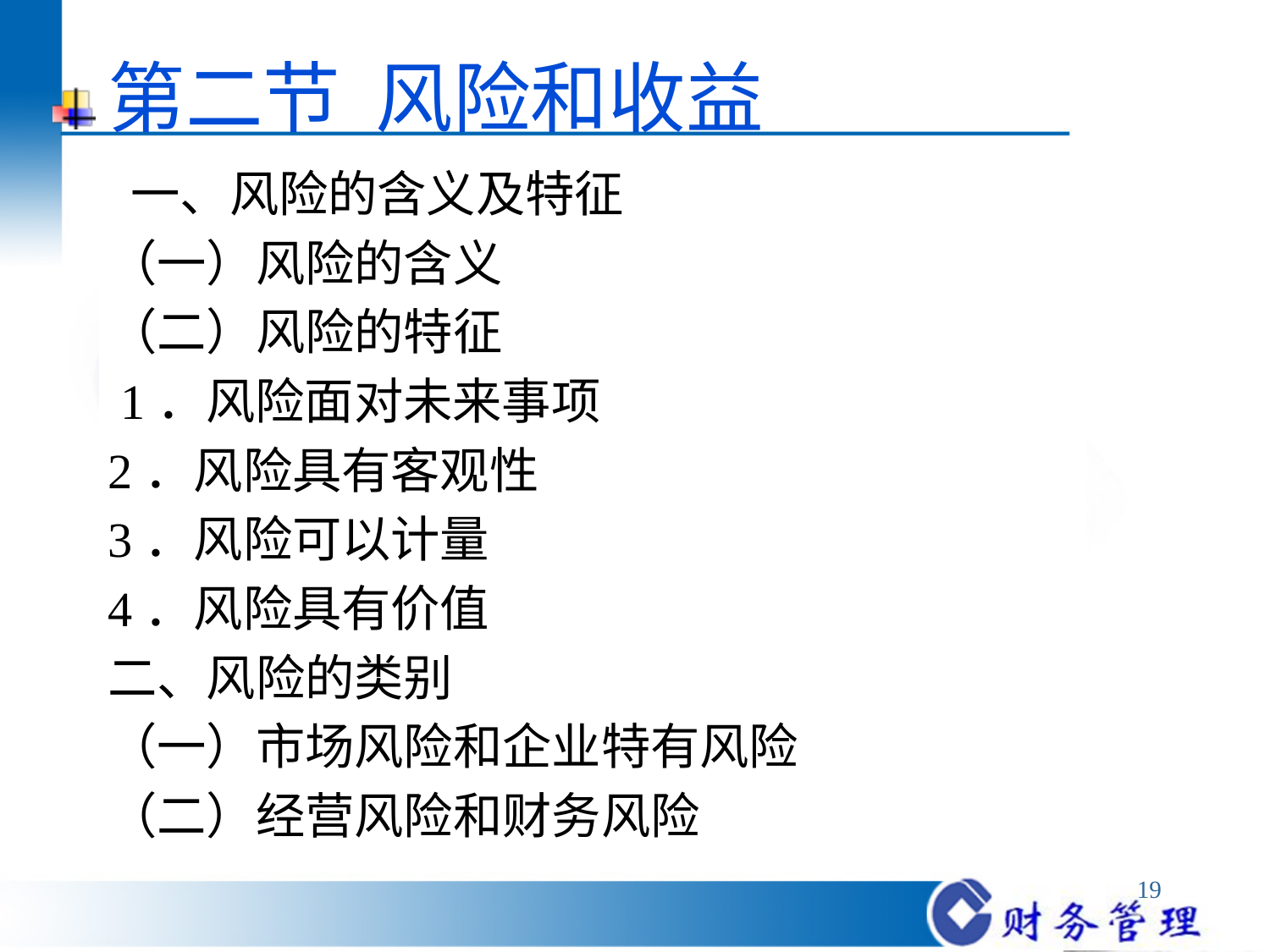

# 第二节  风险和收益
 一、风险的含义及特征
（一）风险的含义
（二）风险的特征
 1．风险面对未来事项
2．风险具有客观性
3．风险可以计量
4．风险具有价值
二、风险的类别
（一）市场风险和企业特有风险
（二）经营风险和财务风险

19